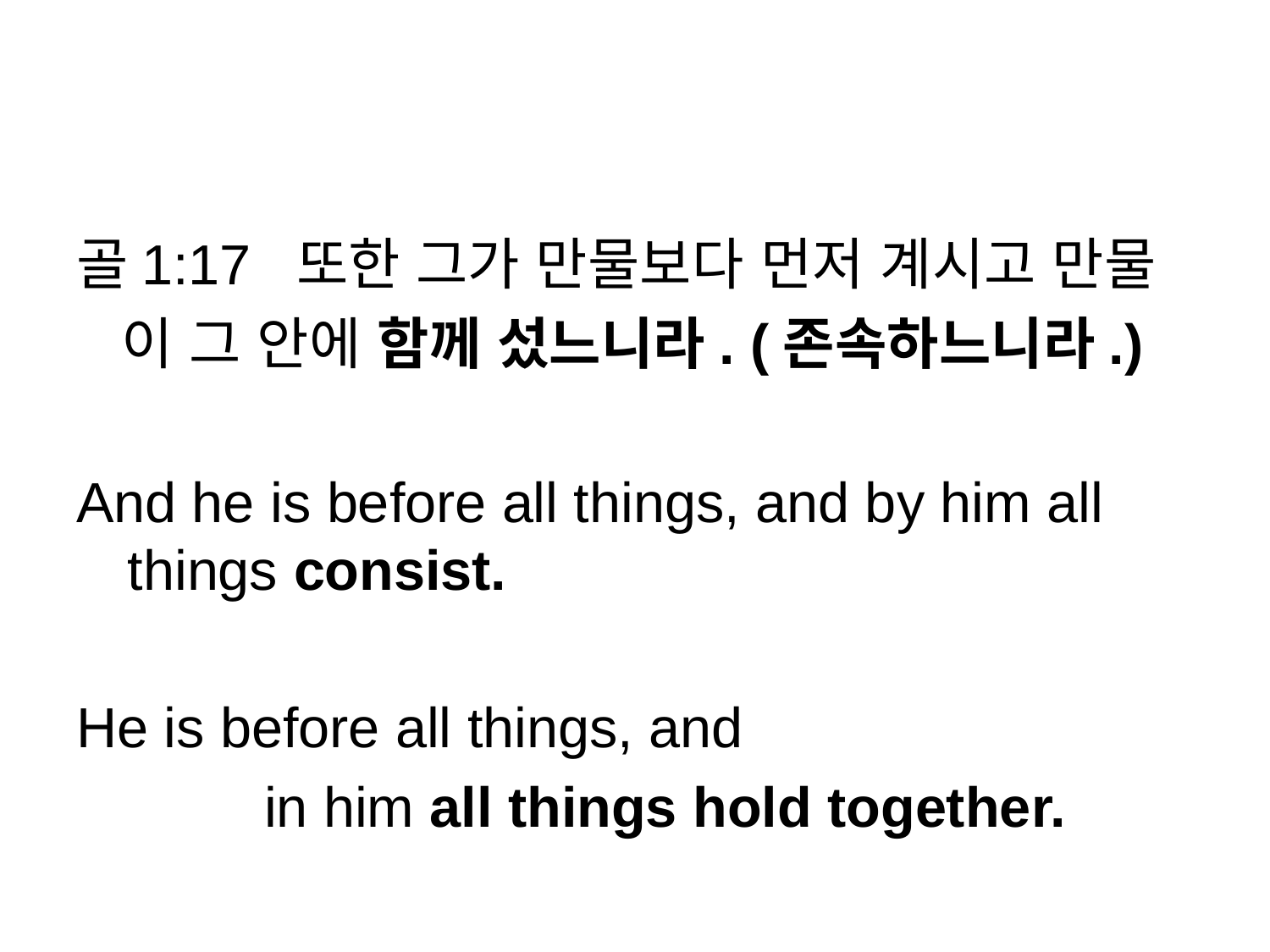

#
골1:17  또한 그가 만물보다 먼저 계시고 만물
  이 그 안에 함께 섰느니라. (존속하느니라.)

And he is before all things, and by him all things consist.

He is before all things, and
            in him all things hold together.